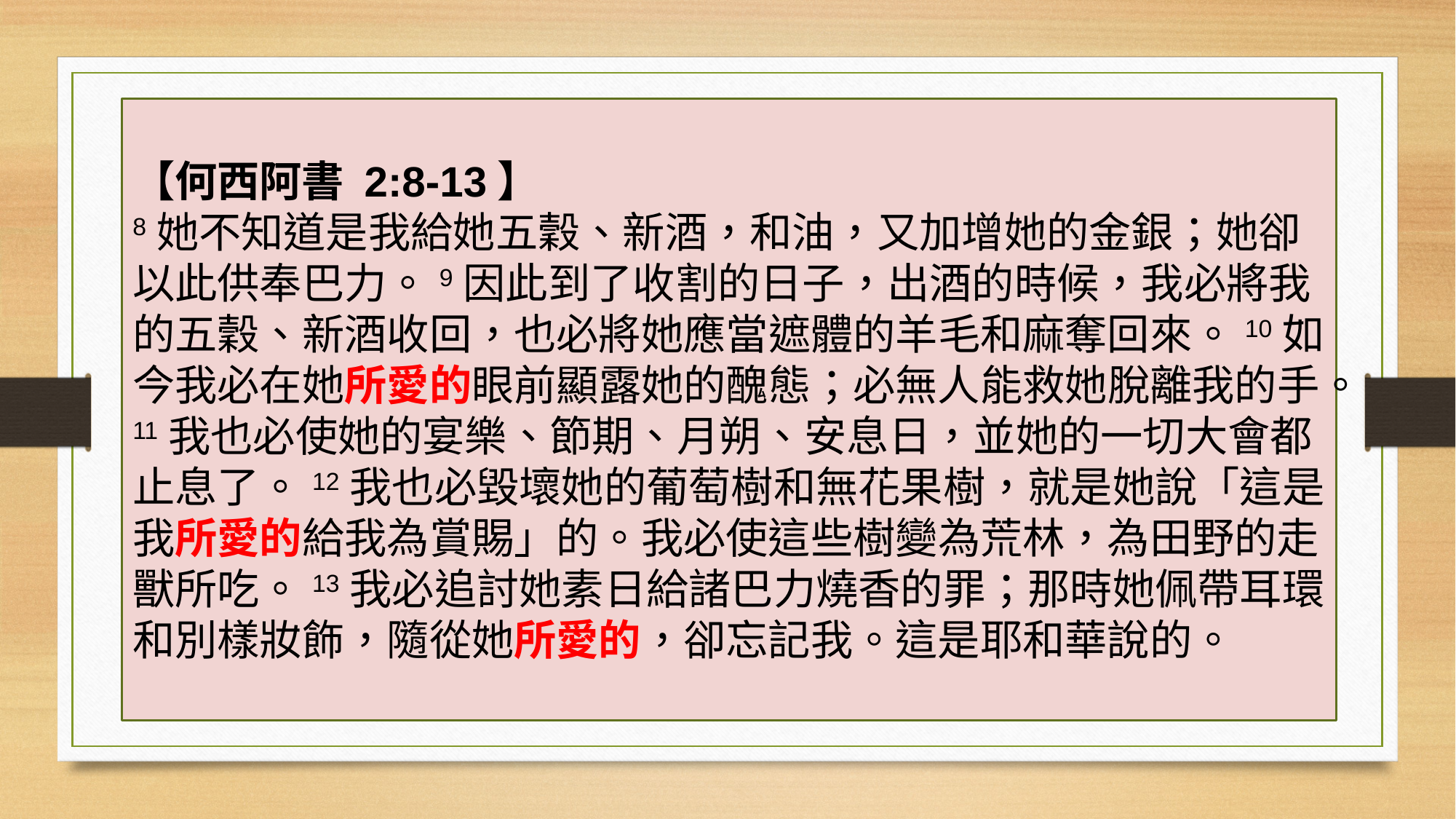

【何西阿書 2:8-13】
8她不知道是我給她五穀、新酒，和油，又加增她的金銀；她卻以此供奉巴力。9因此到了收割的日子，出酒的時候，我必將我的五穀、新酒收回，也必將她應當遮體的羊毛和麻奪回來。10如今我必在她所愛的眼前顯露她的醜態；必無人能救她脫離我的手。11我也必使她的宴樂、節期、月朔、安息日，並她的一切大會都止息了。12我也必毀壞她的葡萄樹和無花果樹，就是她說「這是我所愛的給我為賞賜」的。我必使這些樹變為荒林，為田野的走獸所吃。13我必追討她素日給諸巴力燒香的罪；那時她佩帶耳環和別樣妝飾，隨從她所愛的，卻忘記我。這是耶和華說的。
#